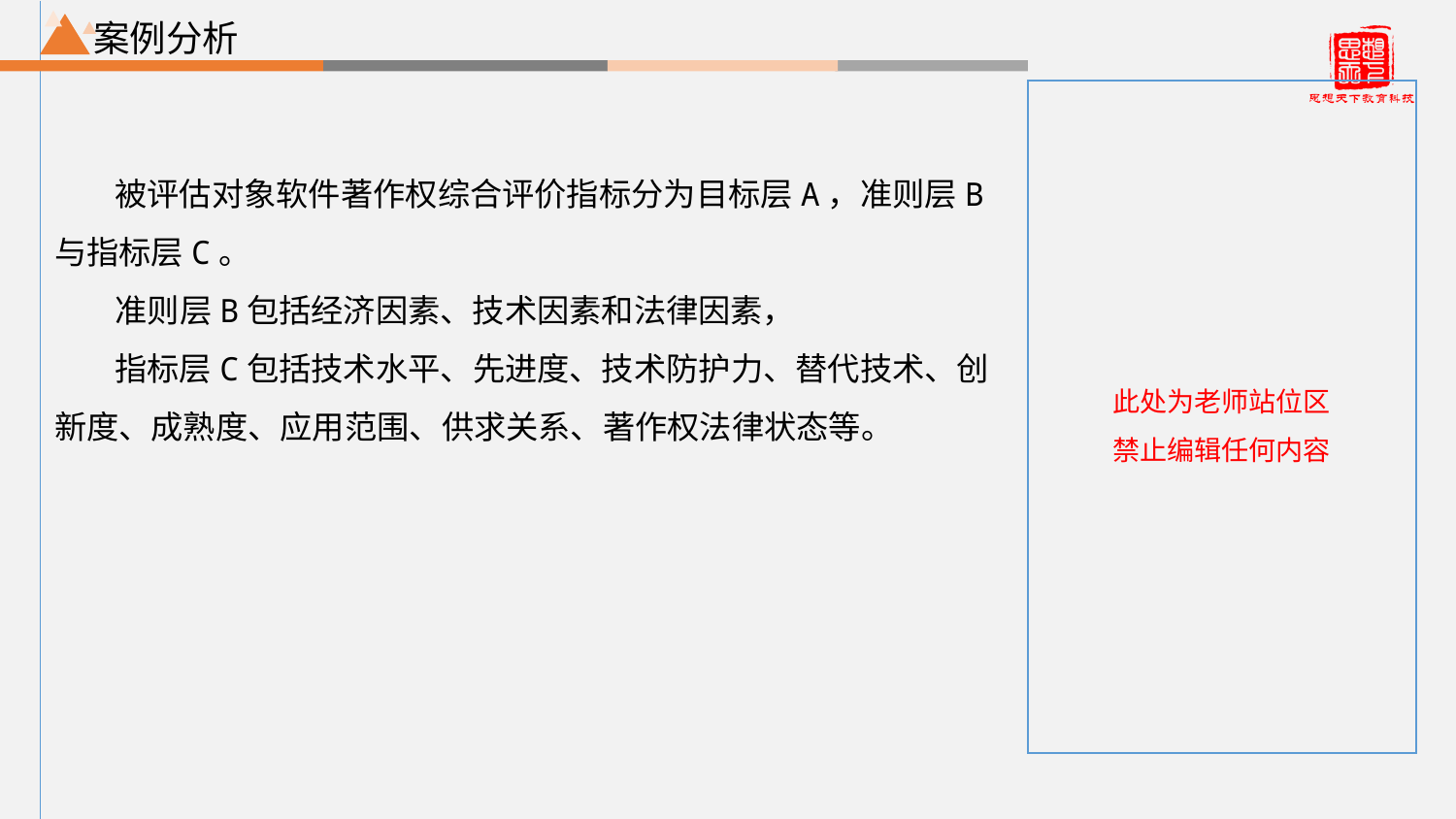

案例分析
被评估对象软件著作权综合评价指标分为目标层A，准则层B与指标层C。
准则层B包括经济因素、技术因素和法律因素，
指标层C包括技术水平、先进度、技术防护力、替代技术、创新度、成熟度、应用范围、供求关系、著作权法律状态等。
84